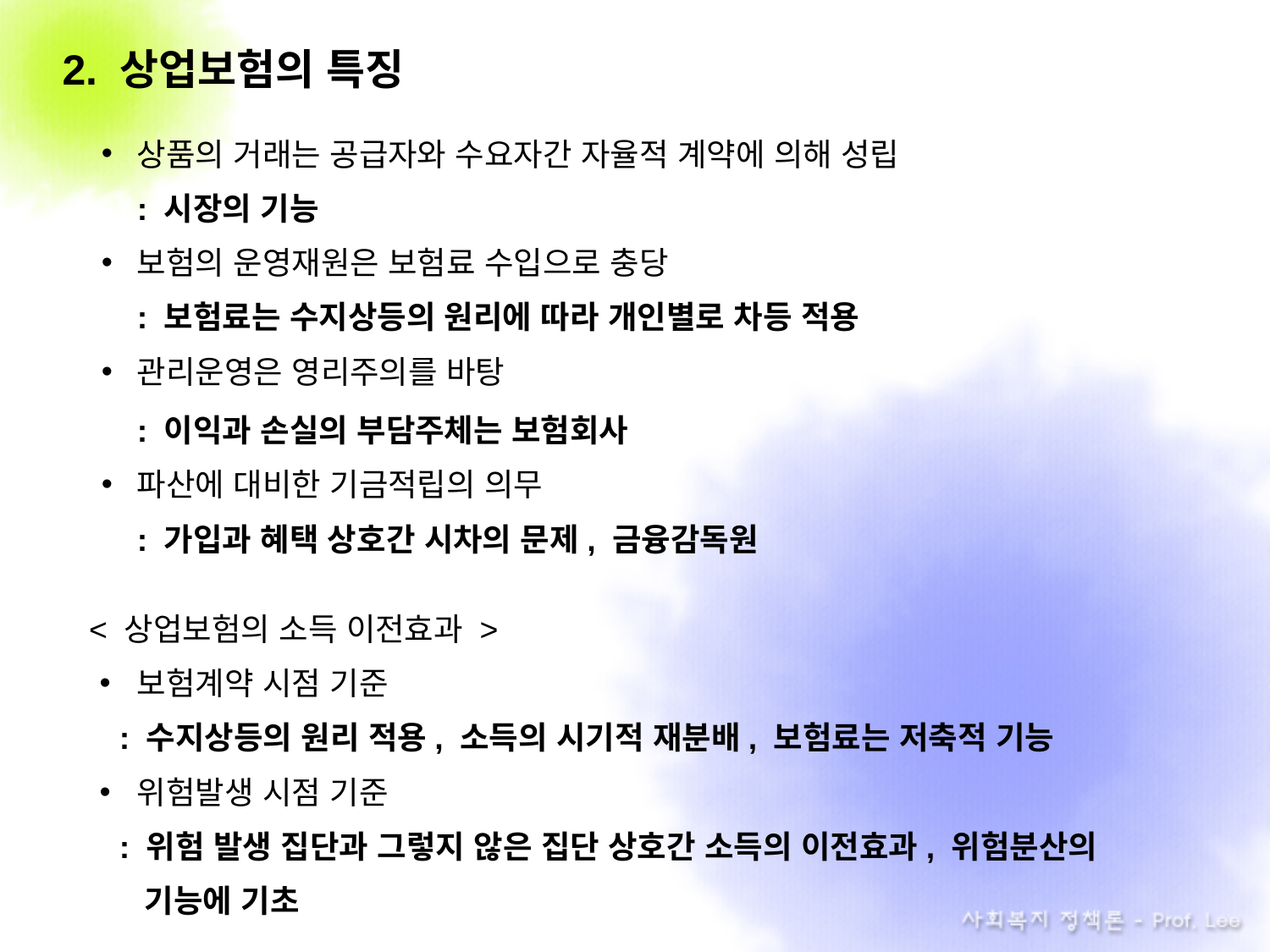

2. 상업보험의 특징

상품의 거래는 공급자와 수요자간 자율적 계약에 의해 성립
    : 시장의 기능
보험의 운영재원은 보험료 수입으로 충당
    : 보험료는 수지상등의 원리에 따라 개인별로 차등 적용
관리운영은 영리주의를 바탕
    : 이익과 손실의 부담주체는 보험회사
파산에 대비한 기금적립의 의무
    : 가입과 혜택 상호간 시차의 문제, 금융감독원

< 상업보험의 소득 이전효과 >
보험계약 시점 기준
  : 수지상등의 원리 적용, 소득의 시기적 재분배, 보험료는 저축적 기능
위험발생 시점 기준
  : 위험 발생 집단과 그렇지 않은 집단 상호간 소득의 이전효과, 위험분산의
    기능에 기초